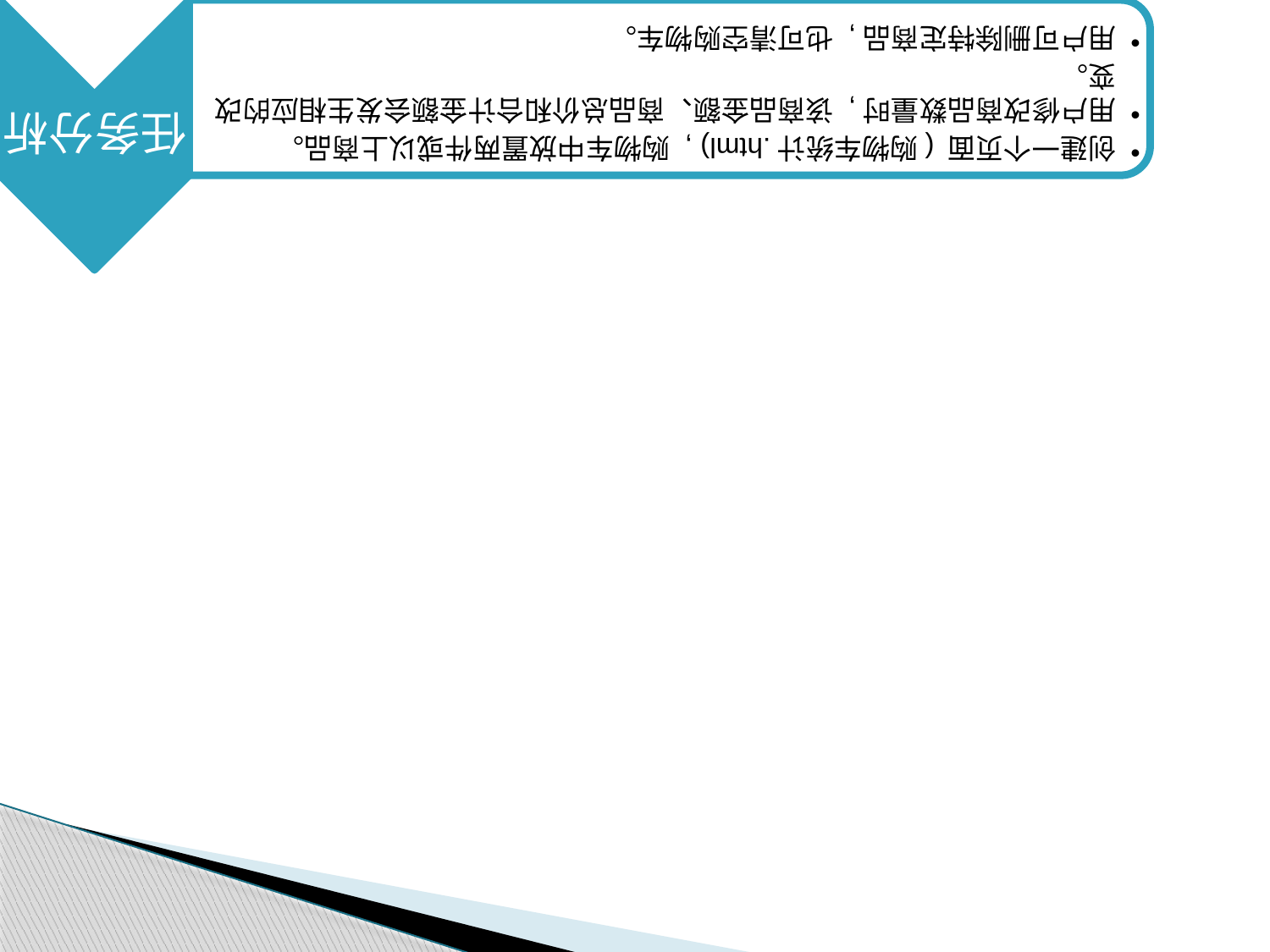

# 练习任务    实战与提高-购物车
任务分析
创建一个页面 (购物车统计.html) , 购物车中放置两件或以上商品。
用户修改商品数量时, 该商品金额、商品总价和合计金额会发生相应的改变。
用户可删除特定商品, 也可清空购物车。